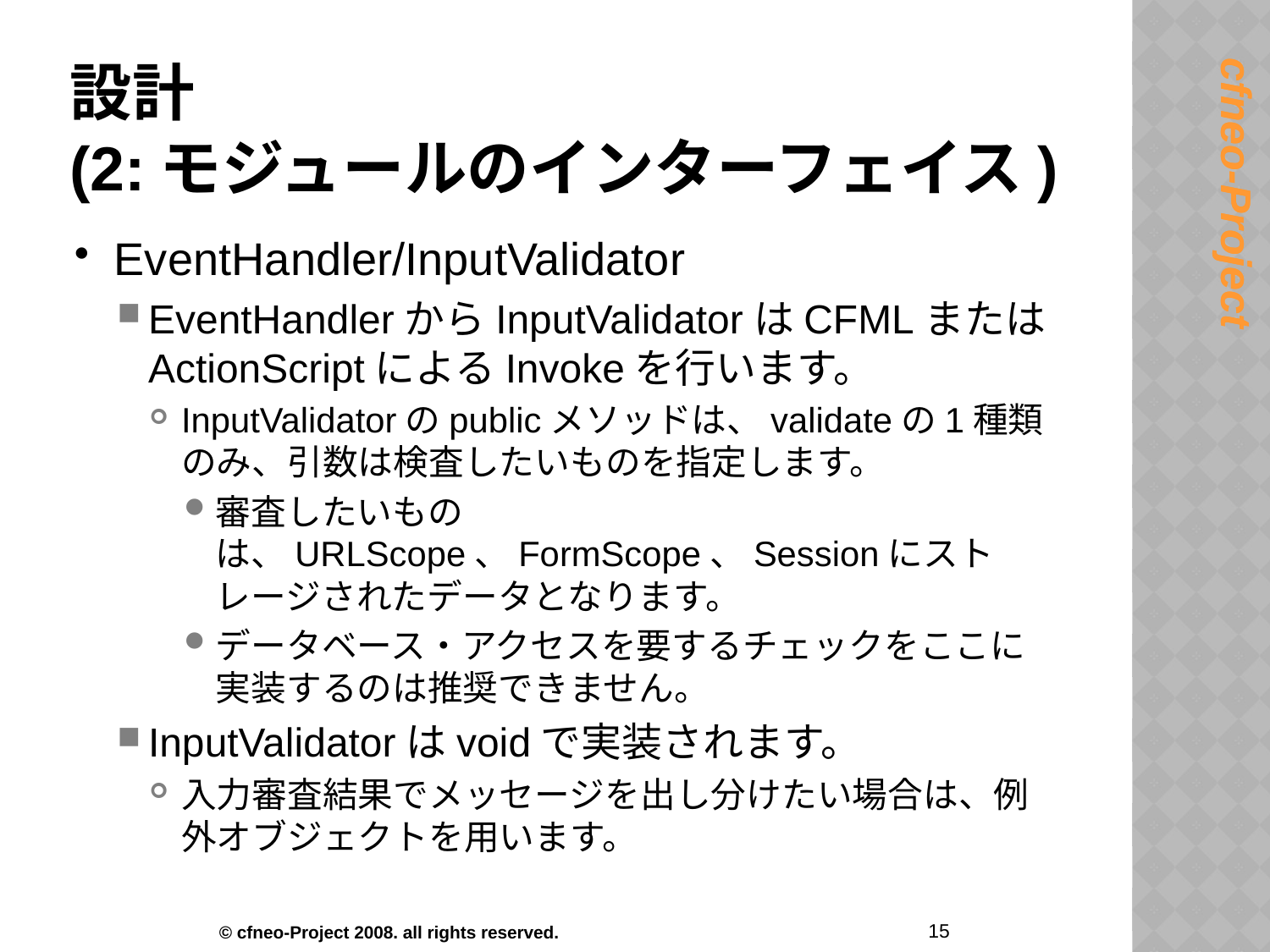

# 設計 (2:モジュールのインターフェイス)
EventHandler/InputValidator
EventHandlerからInputValidatorはCFMLまたはActionScriptによるInvokeを行います。
InputValidatorのpublicメソッドは、validateの1種類のみ、引数は検査したいものを指定します。
審査したいものは、URLScope、FormScope、Sessionにストレージされたデータとなります。
データベース・アクセスを要するチェックをここに実装するのは推奨できません。
InputValidatorはvoidで実装されます。
入力審査結果でメッセージを出し分けたい場合は、例外オブジェクトを用います。
15
© cfneo-Project 2008. all rights reserved.